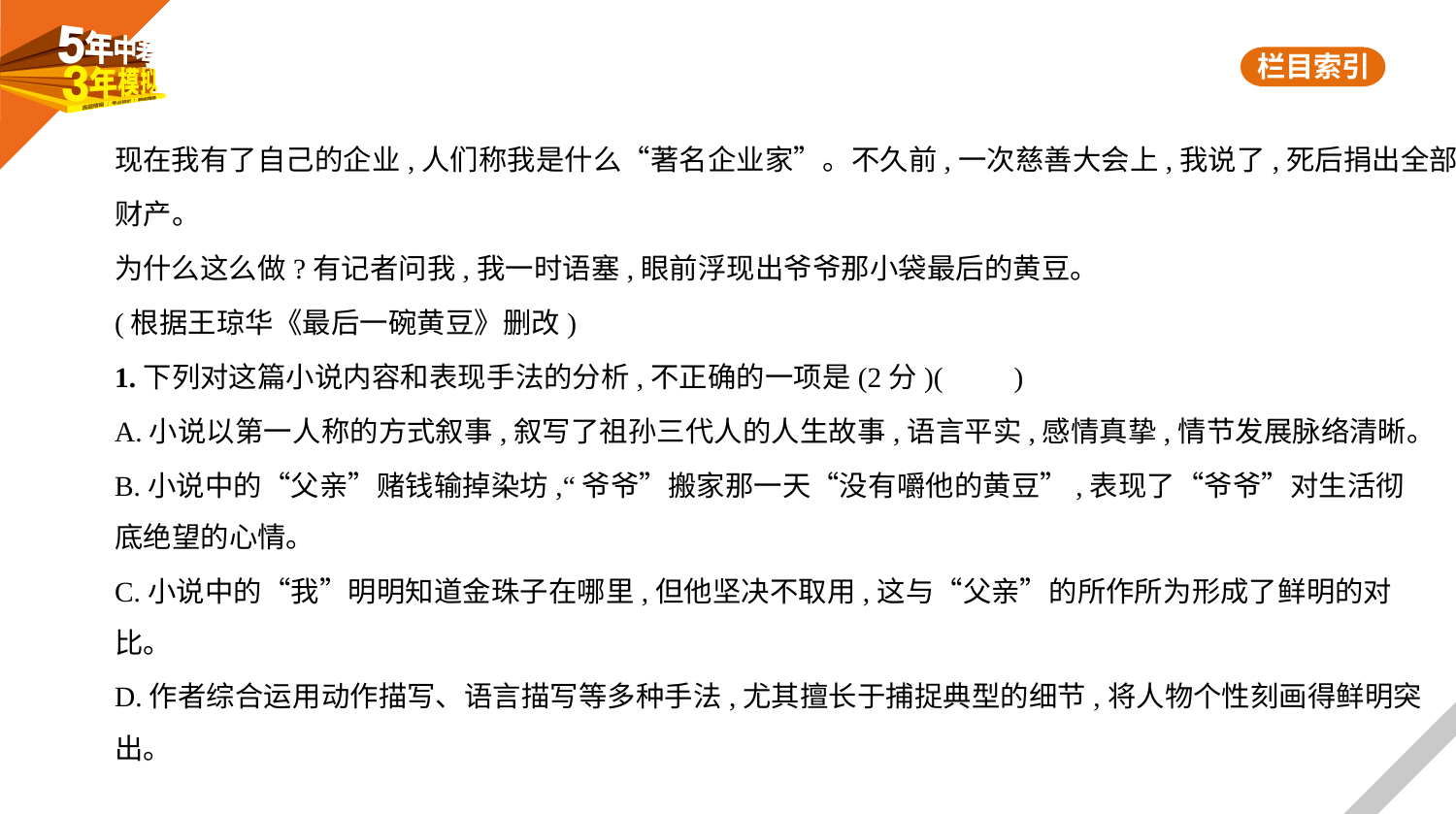

现在我有了自己的企业,人们称我是什么“著名企业家”。不久前,一次慈善大会上,我说了,死后捐出全部
财产。
为什么这么做?有记者问我,我一时语塞,眼前浮现出爷爷那小袋最后的黄豆。
(根据王琼华《最后一碗黄豆》删改)
1.下列对这篇小说内容和表现手法的分析,不正确的一项是(2分)(　　)
A.小说以第一人称的方式叙事,叙写了祖孙三代人的人生故事,语言平实,感情真挚,情节发展脉络清晰。
B.小说中的“父亲”赌钱输掉染坊,“爷爷”搬家那一天“没有嚼他的黄豆”,表现了“爷爷”对生活彻
底绝望的心情。
C.小说中的“我”明明知道金珠子在哪里,但他坚决不取用,这与“父亲”的所作所为形成了鲜明的对
比。
D.作者综合运用动作描写、语言描写等多种手法,尤其擅长于捕捉典型的细节,将人物个性刻画得鲜明突出。